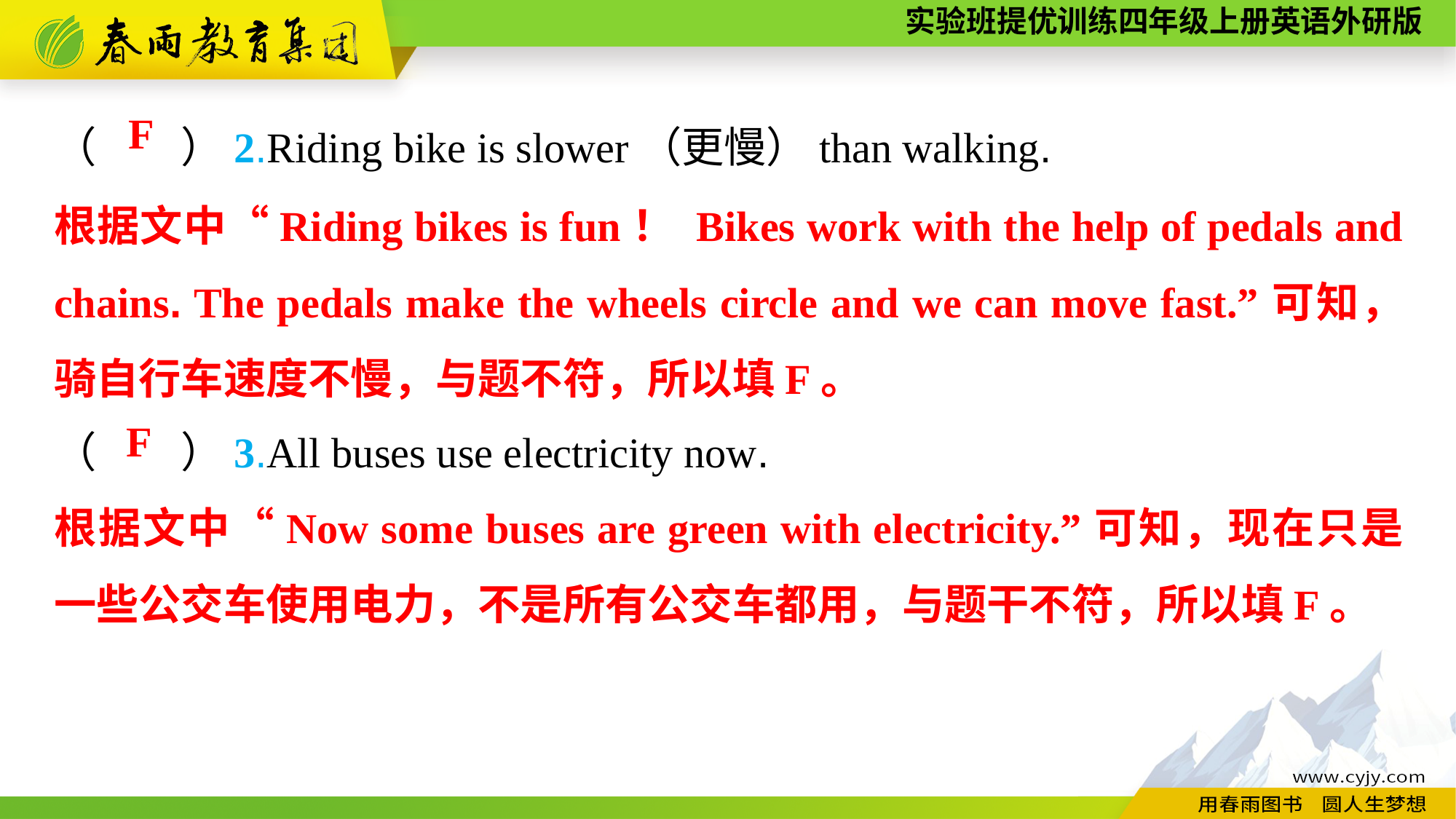

（　　）2.Riding bike is slower（更慢）than walking.

（　　）3.All buses use electricity now.
F
根据文中“Riding bikes is fun！ Bikes work with the help of pedals and chains. The pedals make the wheels circle and we can move fast.”可知，骑自行车速度不慢，与题不符，所以填F。
F
根据文中“Now some buses are green with electricity.”可知，现在只是一些公交车使用电力，不是所有公交车都用，与题干不符，所以填F。